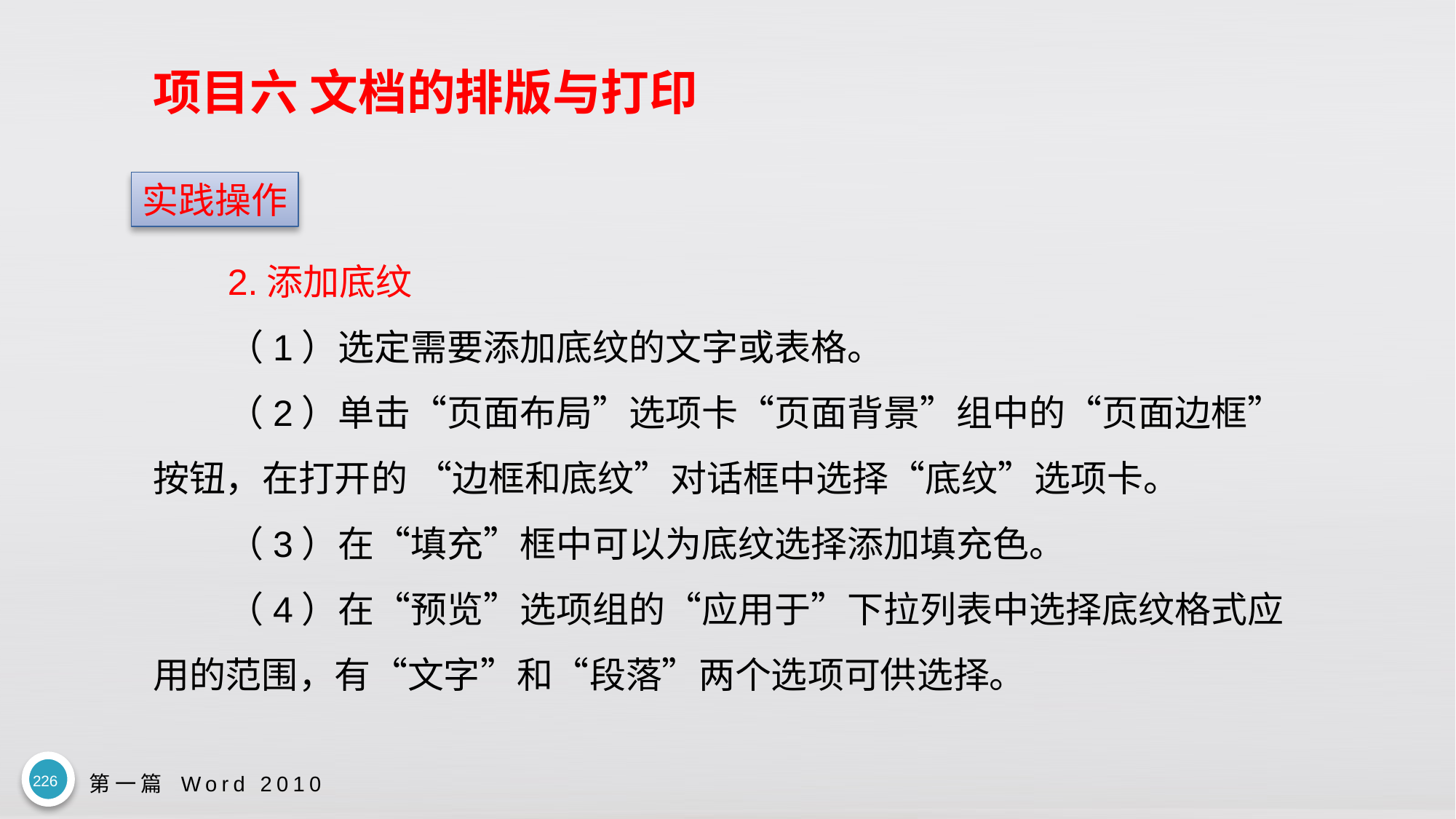

# 项目六 文档的排版与打印
实践操作
2.添加底纹
（1）选定需要添加底纹的文字或表格。
（2）单击“页面布局”选项卡“页面背景”组中的“页面边框”按钮，在打开的 “边框和底纹”对话框中选择“底纹”选项卡。
（3）在“填充”框中可以为底纹选择添加填充色。
（4）在“预览”选项组的“应用于”下拉列表中选择底纹格式应用的范围，有“文字”和“段落”两个选项可供选择。
226